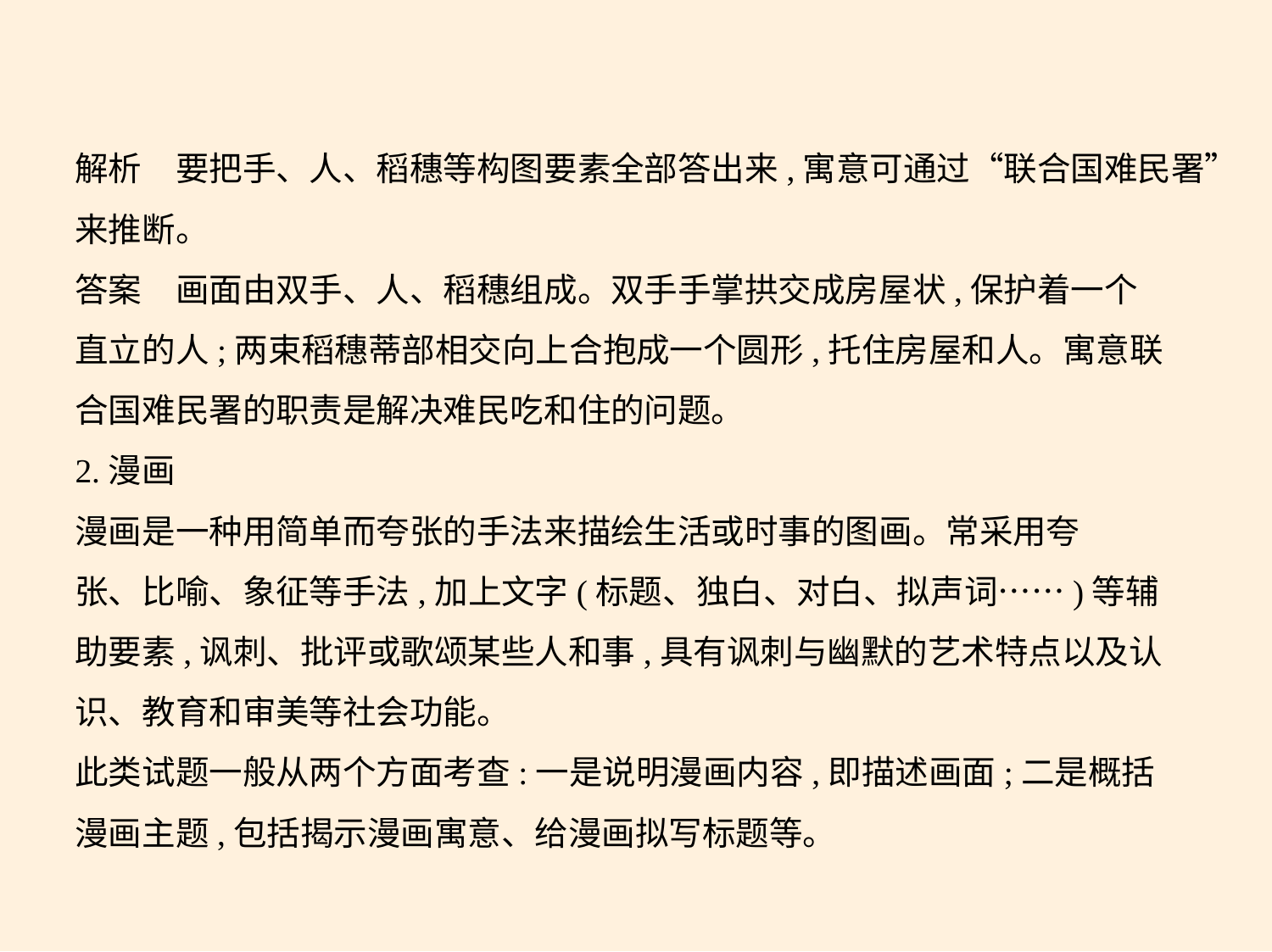

解析　要把手、人、稻穗等构图要素全部答出来,寓意可通过“联合国难民署”来推断。
答案　画面由双手、人、稻穗组成。双手手掌拱交成房屋状,保护着一个
直立的人;两束稻穗蒂部相交向上合抱成一个圆形,托住房屋和人。寓意联
合国难民署的职责是解决难民吃和住的问题。
2.漫画
漫画是一种用简单而夸张的手法来描绘生活或时事的图画。常采用夸
张、比喻、象征等手法,加上文字(标题、独白、对白、拟声词……)等辅
助要素,讽刺、批评或歌颂某些人和事,具有讽刺与幽默的艺术特点以及认
识、教育和审美等社会功能。
此类试题一般从两个方面考查:一是说明漫画内容,即描述画面;二是概括
漫画主题,包括揭示漫画寓意、给漫画拟写标题等。